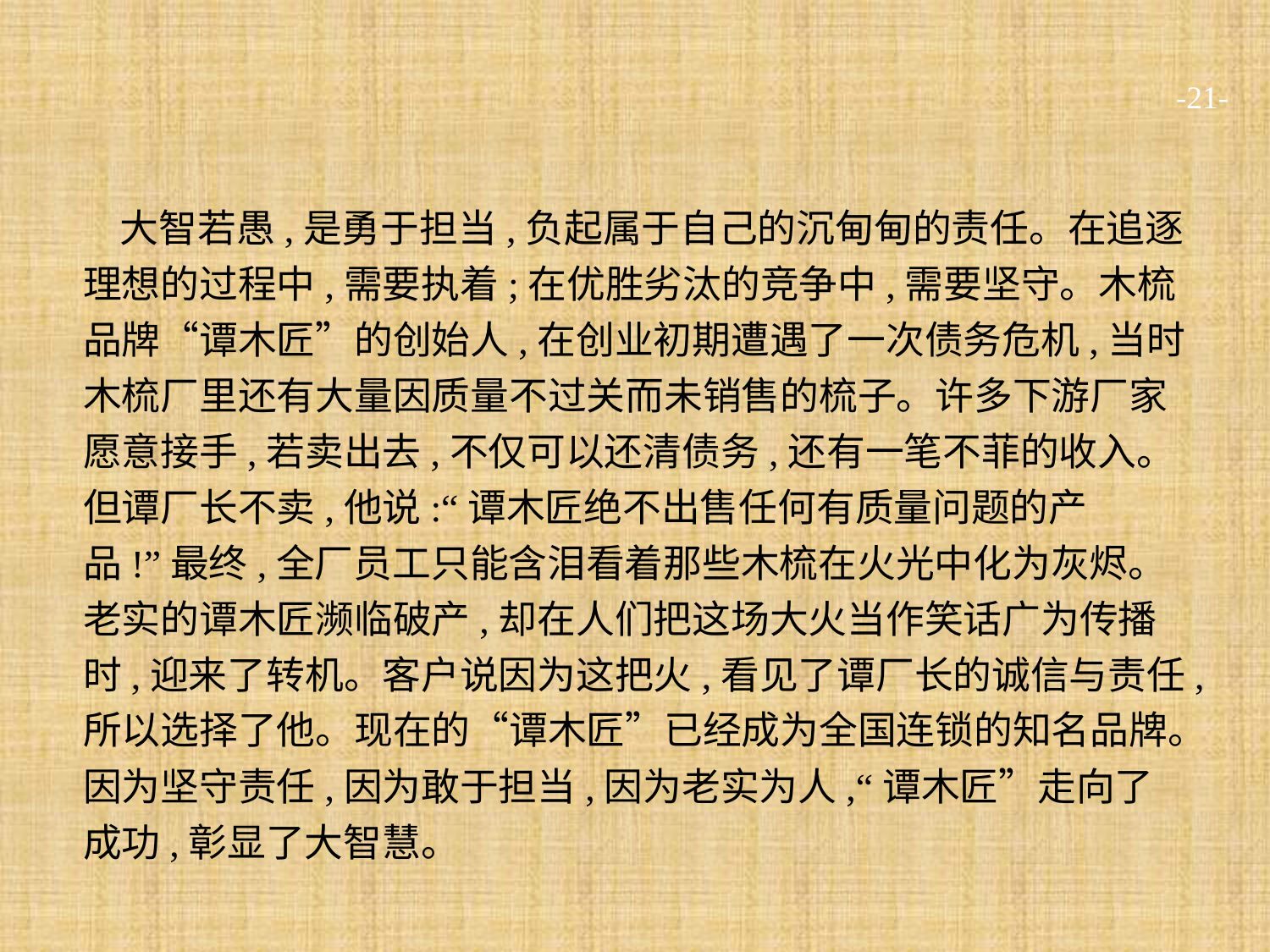

-21-
大智若愚,是勇于担当,负起属于自己的沉甸甸的责任。在追逐理想的过程中,需要执着;在优胜劣汰的竞争中,需要坚守。木梳品牌“谭木匠”的创始人,在创业初期遭遇了一次债务危机,当时木梳厂里还有大量因质量不过关而未销售的梳子。许多下游厂家愿意接手,若卖出去,不仅可以还清债务,还有一笔不菲的收入。但谭厂长不卖,他说:“谭木匠绝不出售任何有质量问题的产品!”最终,全厂员工只能含泪看着那些木梳在火光中化为灰烬。老实的谭木匠濒临破产,却在人们把这场大火当作笑话广为传播时,迎来了转机。客户说因为这把火,看见了谭厂长的诚信与责任,所以选择了他。现在的“谭木匠”已经成为全国连锁的知名品牌。因为坚守责任,因为敢于担当,因为老实为人,“谭木匠”走向了成功,彰显了大智慧。